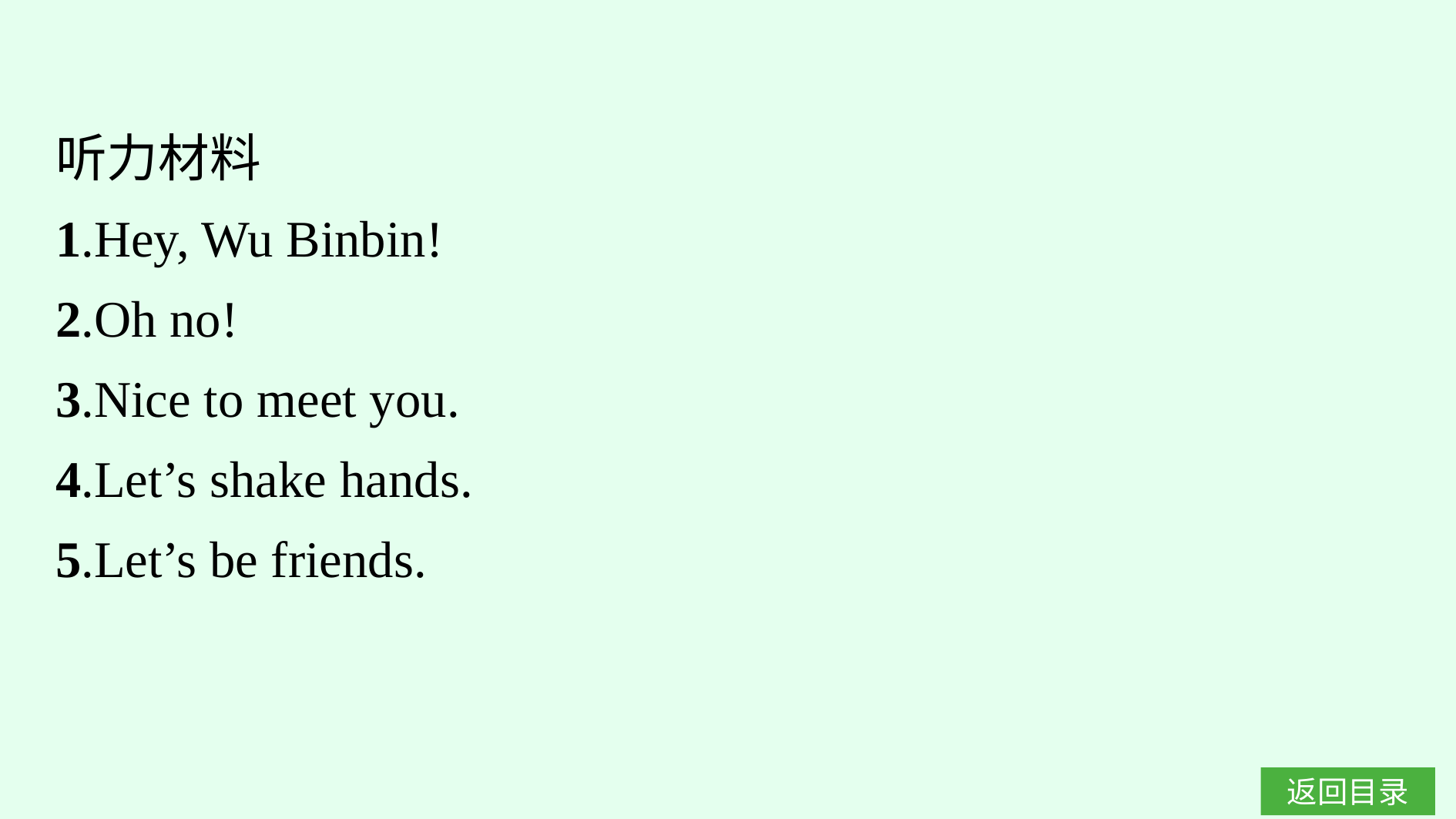

听力材料
1.Hey, Wu Binbin!
2.Oh no!
3.Nice to meet you.
4.Let’s shake hands.
5.Let’s be friends.